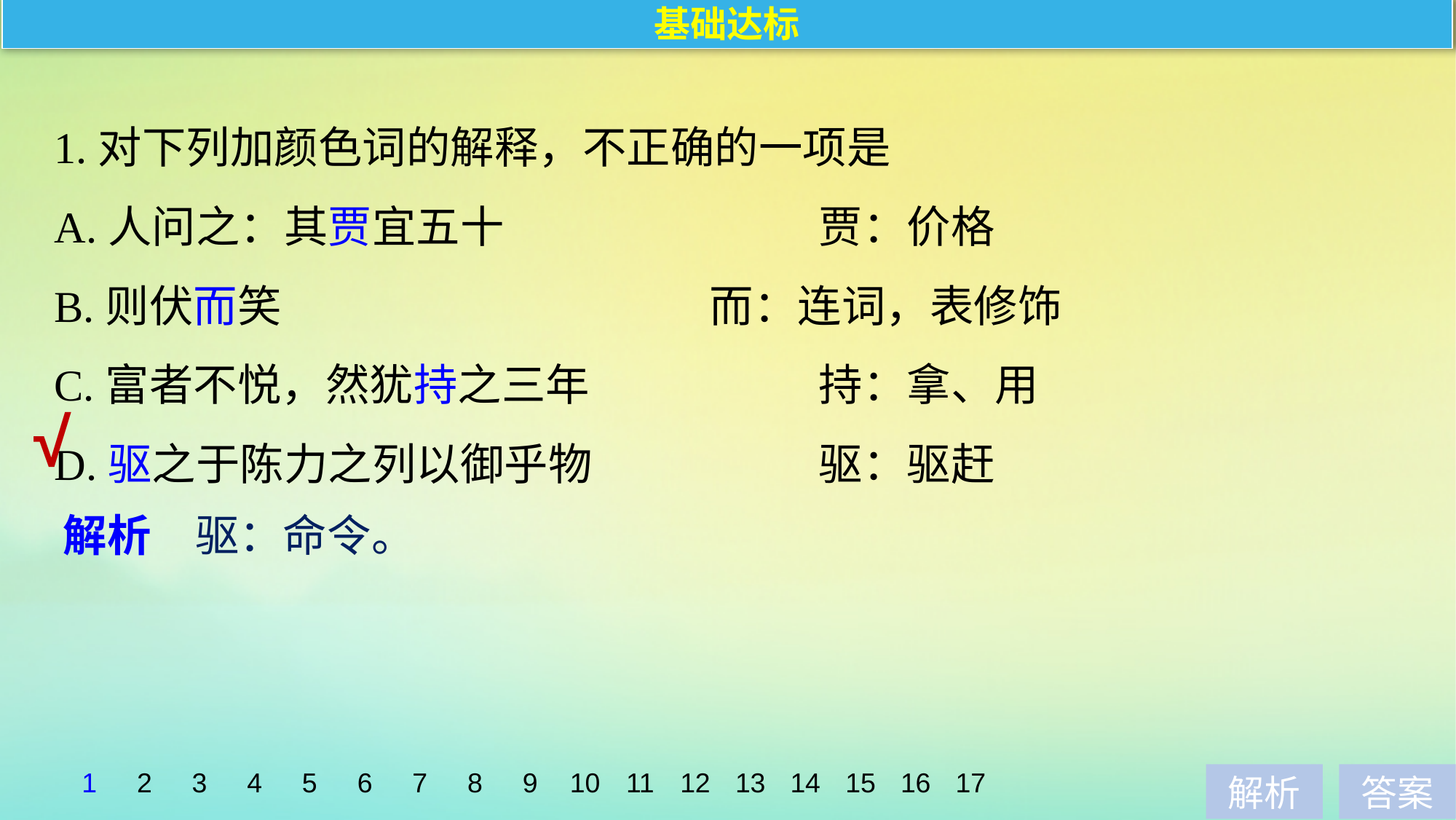

基础达标
1.对下列加颜色词的解释，不正确的一项是
A.人问之：其贾宜五十　　　　　	贾：价格
B.则伏而笑  				而：连词，表修饰
C.富者不悦，然犹持之三年  		持：拿、用
D.驱之于陈力之列以御乎物  		驱：驱赶
√
解析　驱：命令。
1
2
3
4
5
6
7
8
9
10
11
12
13
14
15
16
17
解析
答案